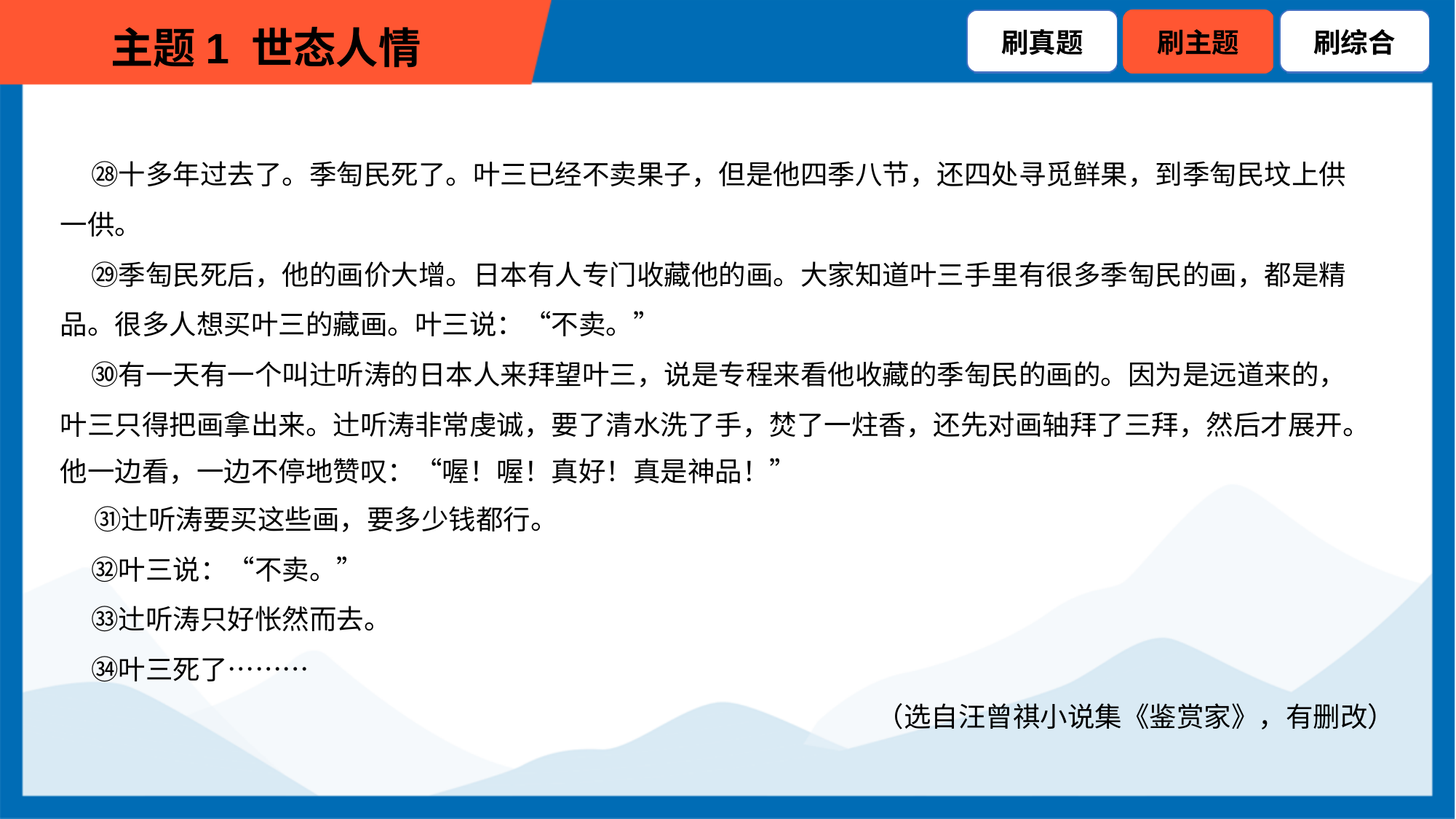

㉘十多年过去了。季匋民死了。叶三已经不卖果子，但是他四季八节，还四处寻觅鲜果，到季匋民坟上供
一供。
    ㉙季匋民死后，他的画价大增。日本有人专门收藏他的画。大家知道叶三手里有很多季匋民的画，都是精
品。很多人想买叶三的藏画。叶三说：“不卖。”
    ㉚有一天有一个叫辻听涛的日本人来拜望叶三，说是专程来看他收藏的季匋民的画的。因为是远道来的，
叶三只得把画拿出来。辻听涛非常虔诚，要了清水洗了手，焚了一炷香，还先对画轴拜了三拜，然后才展开。
他一边看，一边不停地赞叹：“喔！喔！真好！真是神品！”
    ㉛辻听涛要买这些画，要多少钱都行。
    ㉜叶三说：“不卖。”
    ㉝辻听涛只好怅然而去。
    ㉞叶三死了………
（选自汪曾祺小说集《鉴赏家》，有删改）